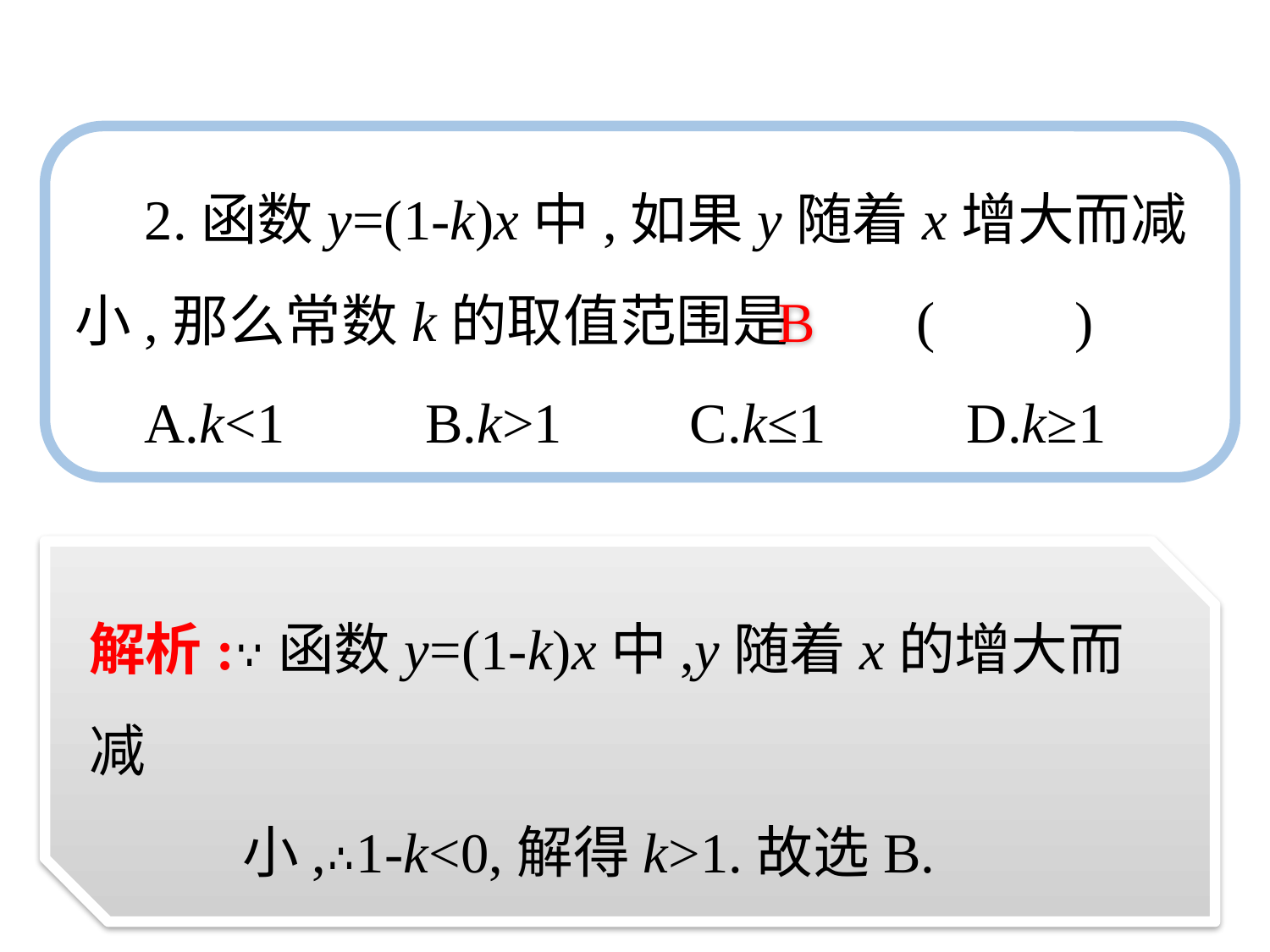

2.函数y=(1-k)x中,如果y随着x增大而减小,那么常数k的取值范围是　　(　　)
　A.k<1　　B.k>1         C.k≤1　　D.k≥1
B
解析:∵函数y=(1-k)x中,y随着x的增大而减
           小,∴1-k<0,解得k>1.故选B.